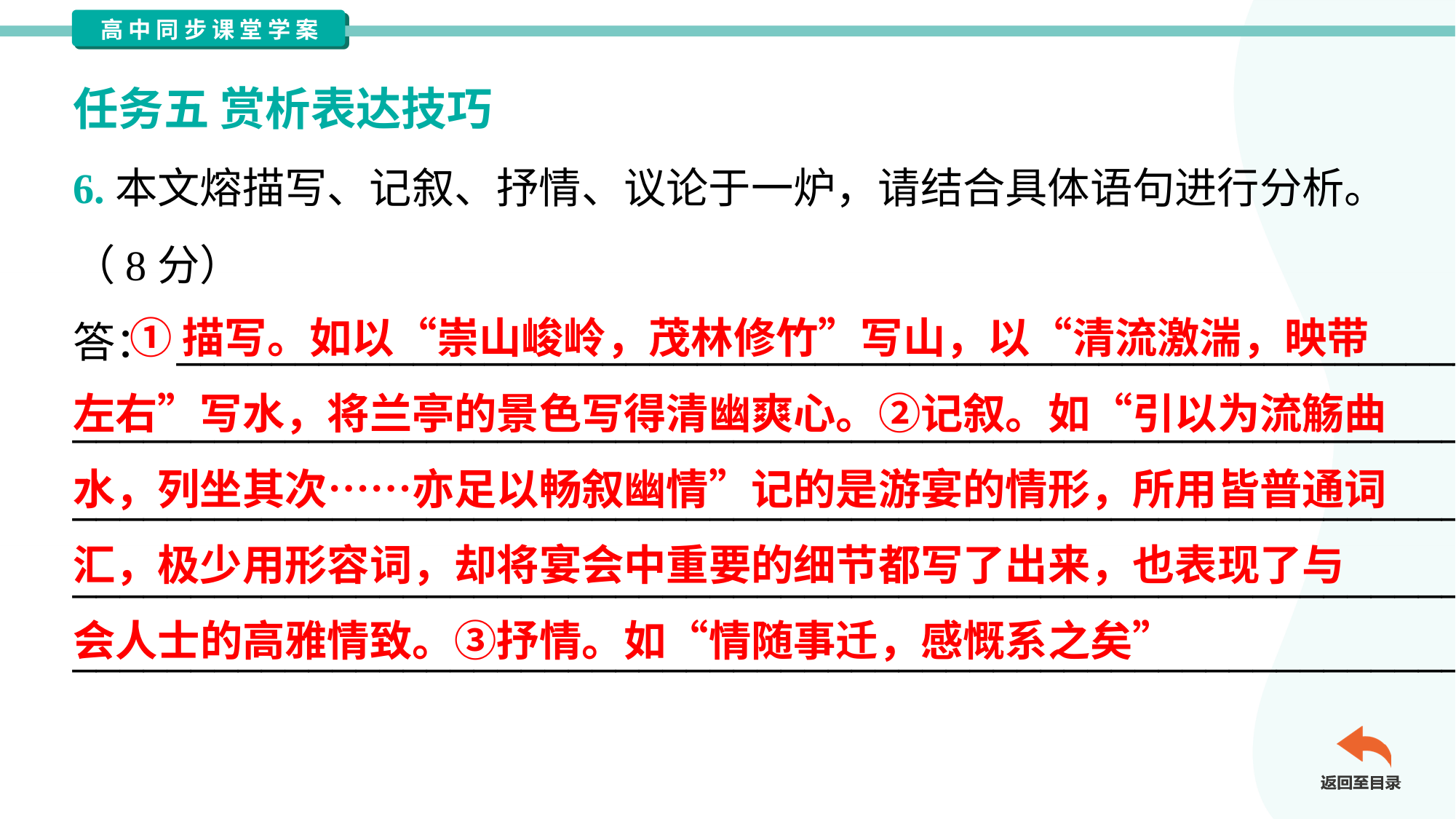

任务五 赏析表达技巧
6.本文熔描写、记叙、抒情、议论于一炉，请结合具体语句进行分析。
（8分）
答： ________________________________________________________
_____________________________________________________________
_____________________________________________________________
_____________________________________________________________
_____________________________________________________________
      ①描写。如以“崇山峻岭，茂林修竹”写山，以“清流激湍，映带
左右”写水，将兰亭的景色写得清幽爽心。②记叙。如“引以为流觞曲
水，列坐其次……亦足以畅叙幽情”记的是游宴的情形，所用皆普通词
汇，极少用形容词，却将宴会中重要的细节都写了出来，也表现了与
会人士的高雅情致。③抒情。如“情随事迁，感慨系之矣”